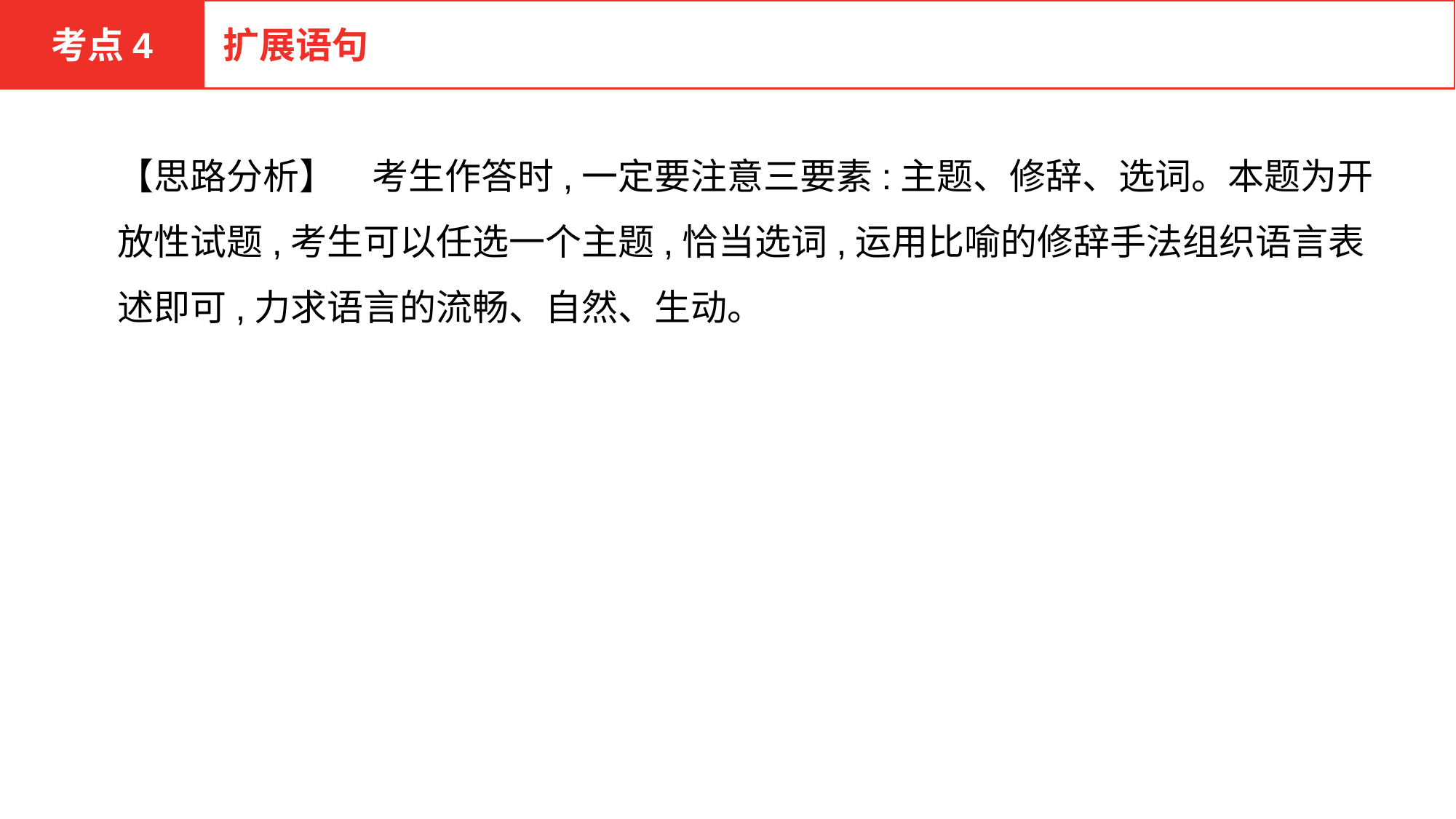

考点4
扩展语句
【思路分析】　考生作答时,一定要注意三要素:主题、修辞、选词。本题为开放性试题,考生可以任选一个主题,恰当选词,运用比喻的修辞手法组织语言表述即可,力求语言的流畅、自然、生动。